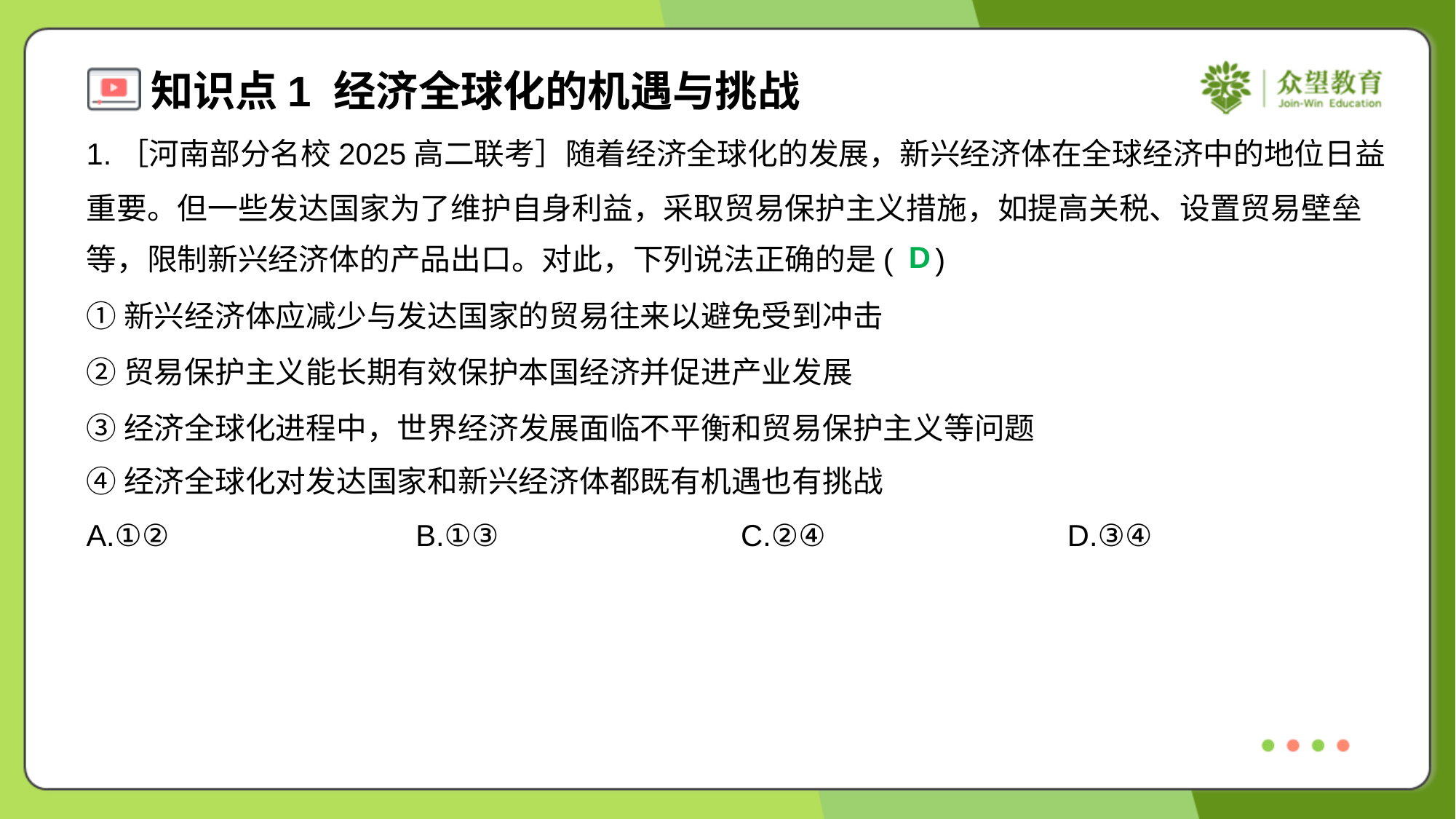

1.［河南部分名校2025高二联考］随着经济全球化的发展，新兴经济体在全球经济中的地位日益
重要。但一些发达国家为了维护自身利益，采取贸易保护主义措施，如提高关税、设置贸易壁垒
等，限制新兴经济体的产品出口。对此，下列说法正确的是(     )
D
①新兴经济体应减少与发达国家的贸易往来以避免受到冲击
②贸易保护主义能长期有效保护本国经济并促进产业发展
③经济全球化进程中，世界经济发展面临不平衡和贸易保护主义等问题
④经济全球化对发达国家和新兴经济体都既有机遇也有挑战
A.①②	B.①③	C.②④	D.③④